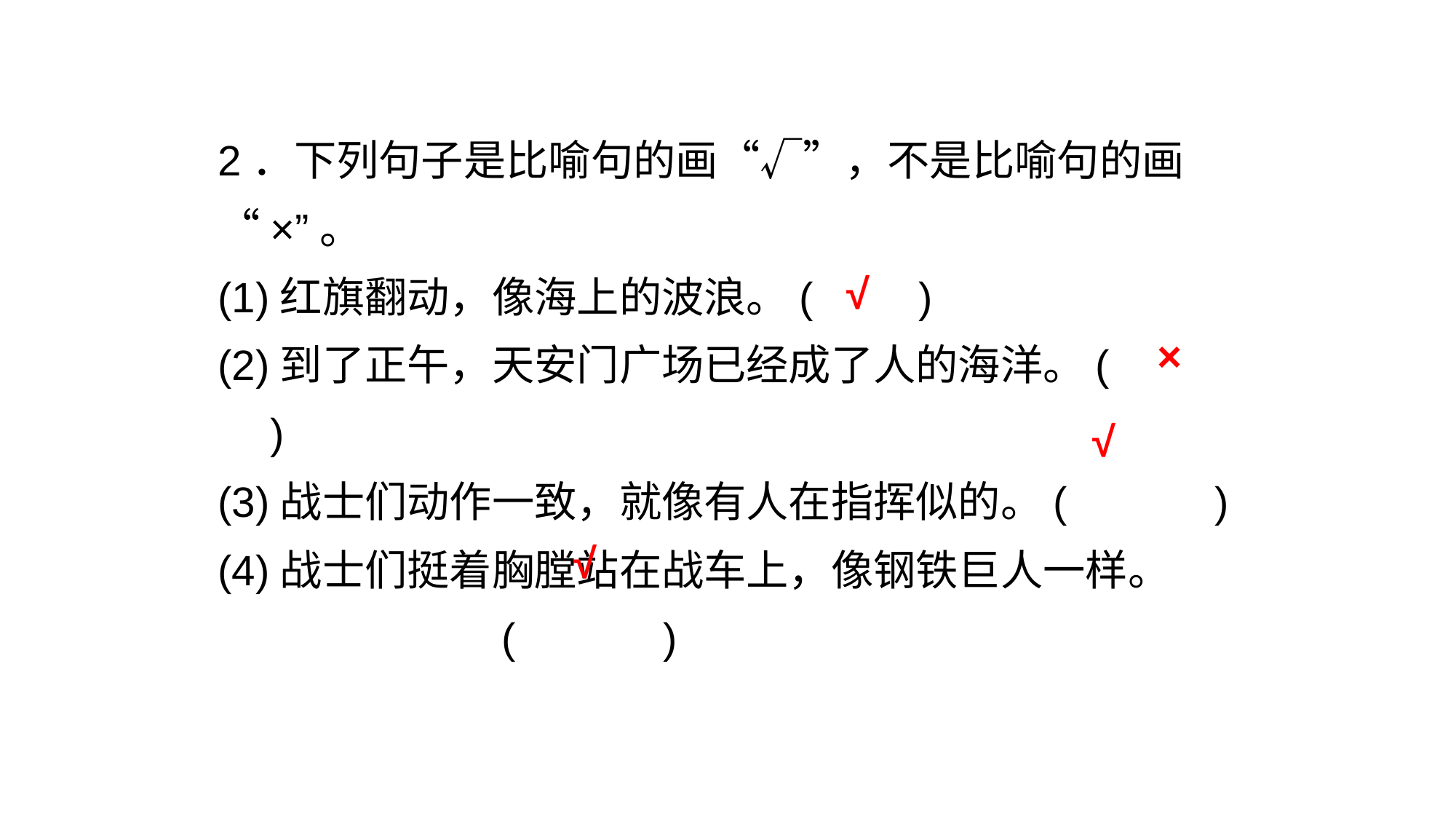

2．下列句子是比喻句的画“√”，不是比喻句的画“×”。
(1)红旗翻动，像海上的波浪。(　　)
(2)到了正午，天安门广场已经成了人的海洋。(　　　)
(3)战士们动作一致，就像有人在指挥似的。(　　　)
(4)战士们挺着胸膛站在战车上，像钢铁巨人一样。
                        (　　　)
√
×
√
√